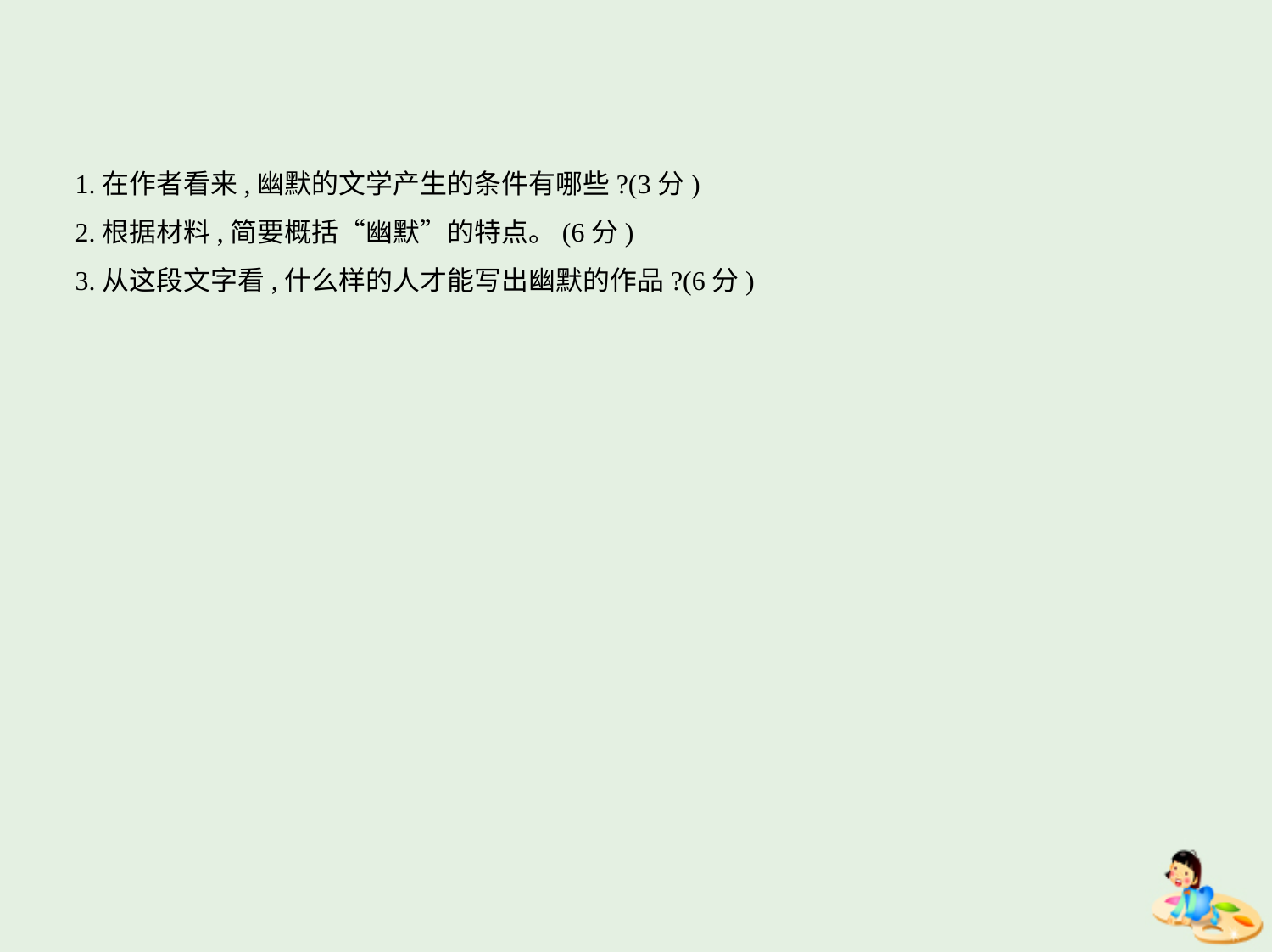

1.在作者看来,幽默的文学产生的条件有哪些?(3分)
2.根据材料,简要概括“幽默”的特点。(6分)
3.从这段文字看,什么样的人才能写出幽默的作品?(6分)